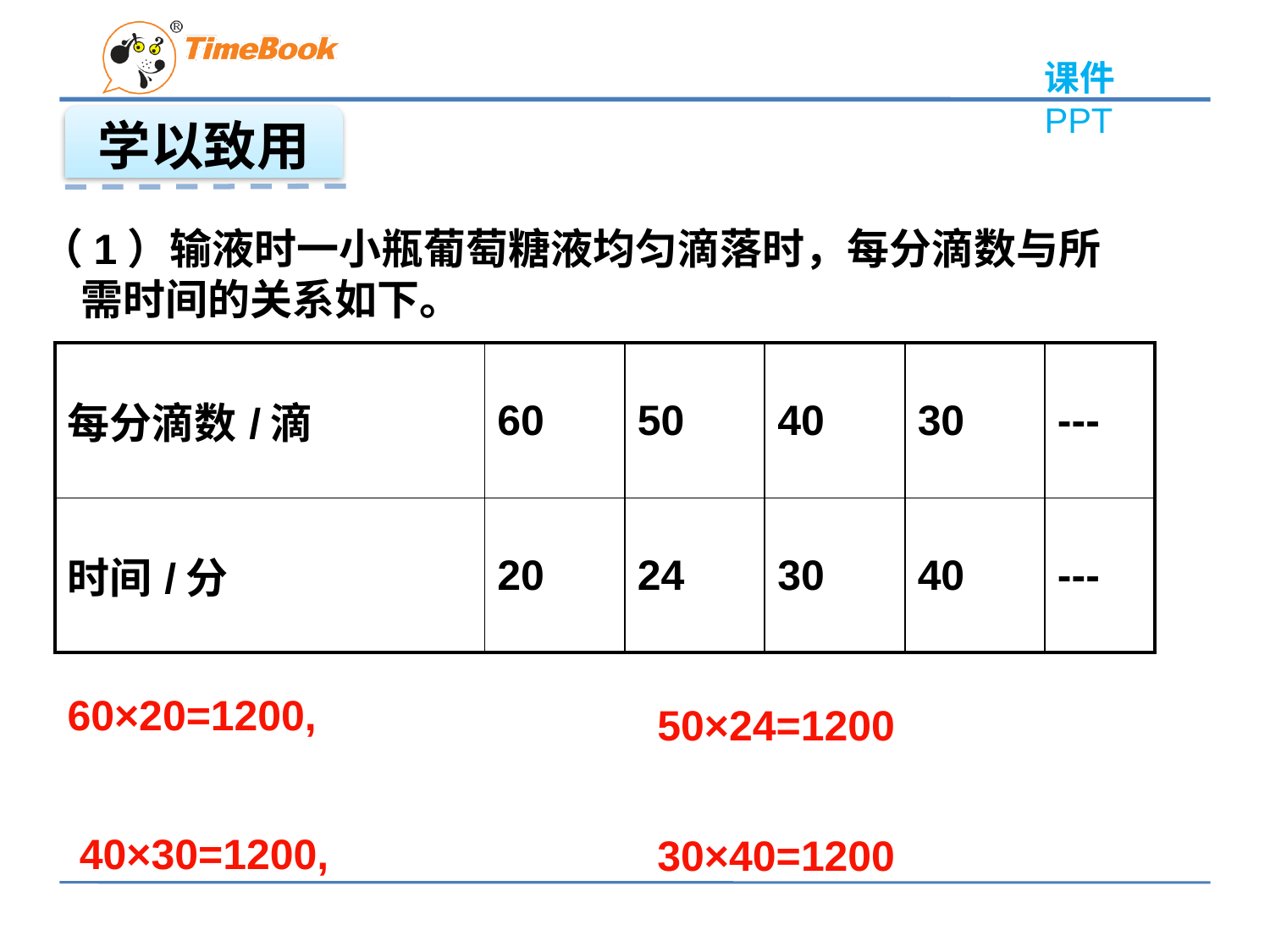

学以致用
（1）输液时一小瓶葡萄糖液均匀滴落时，每分滴数与所需时间的关系如下。

| 每分滴数/滴 | 60 | 50 | 40 | 30 | --- |
| --- | --- | --- | --- | --- | --- |
| 时间/分 | 20 | 24 | 30 | 40 | --- |
60×20=1200,

50×24=1200
40×30=1200,
30×40=1200